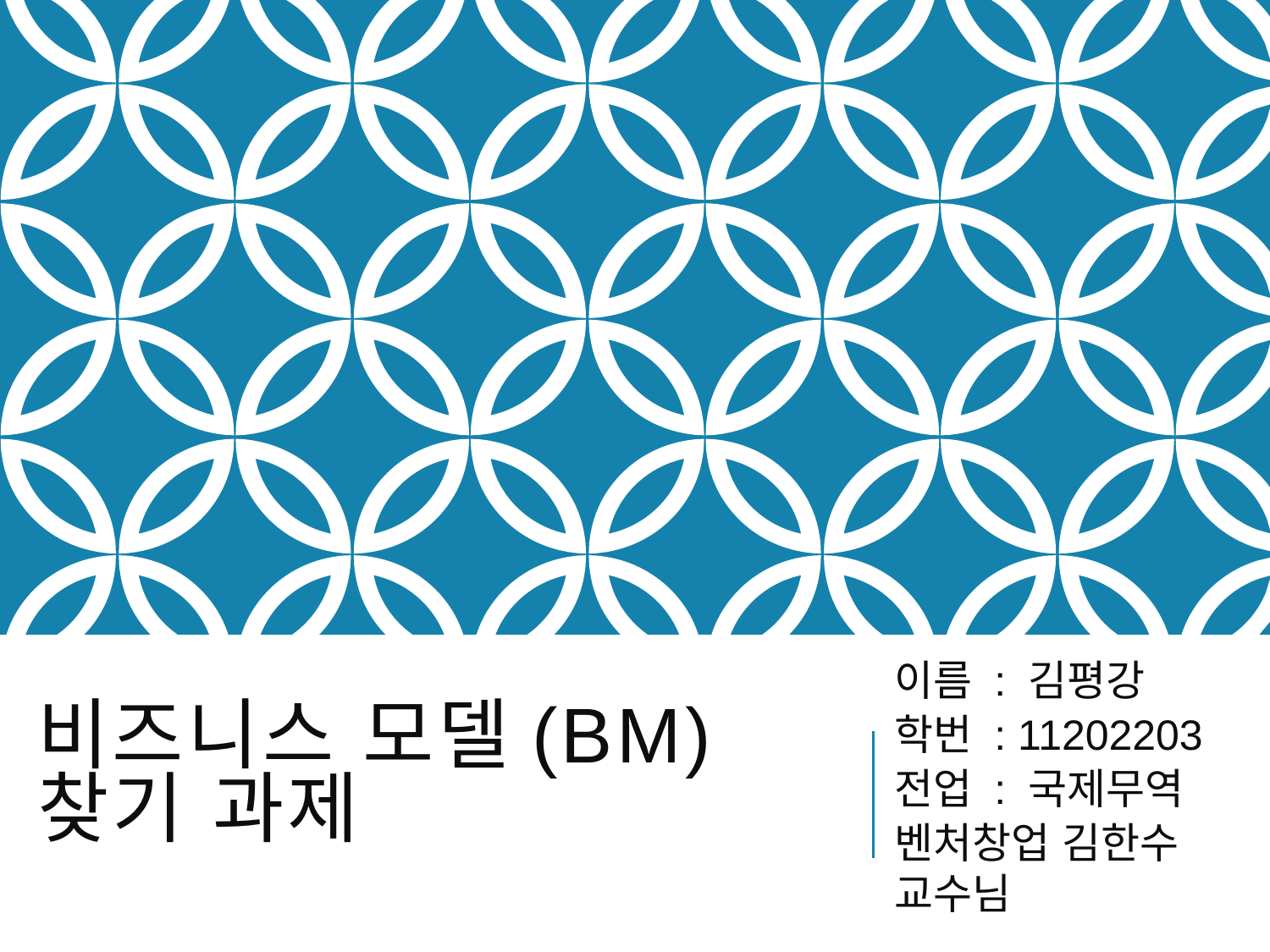

이름 : 김평강
학번 : 11202203
전업 : 국제무역
벤처창업 김한수 교수님
# 비즈니스 모델(BM) 찾기 과제